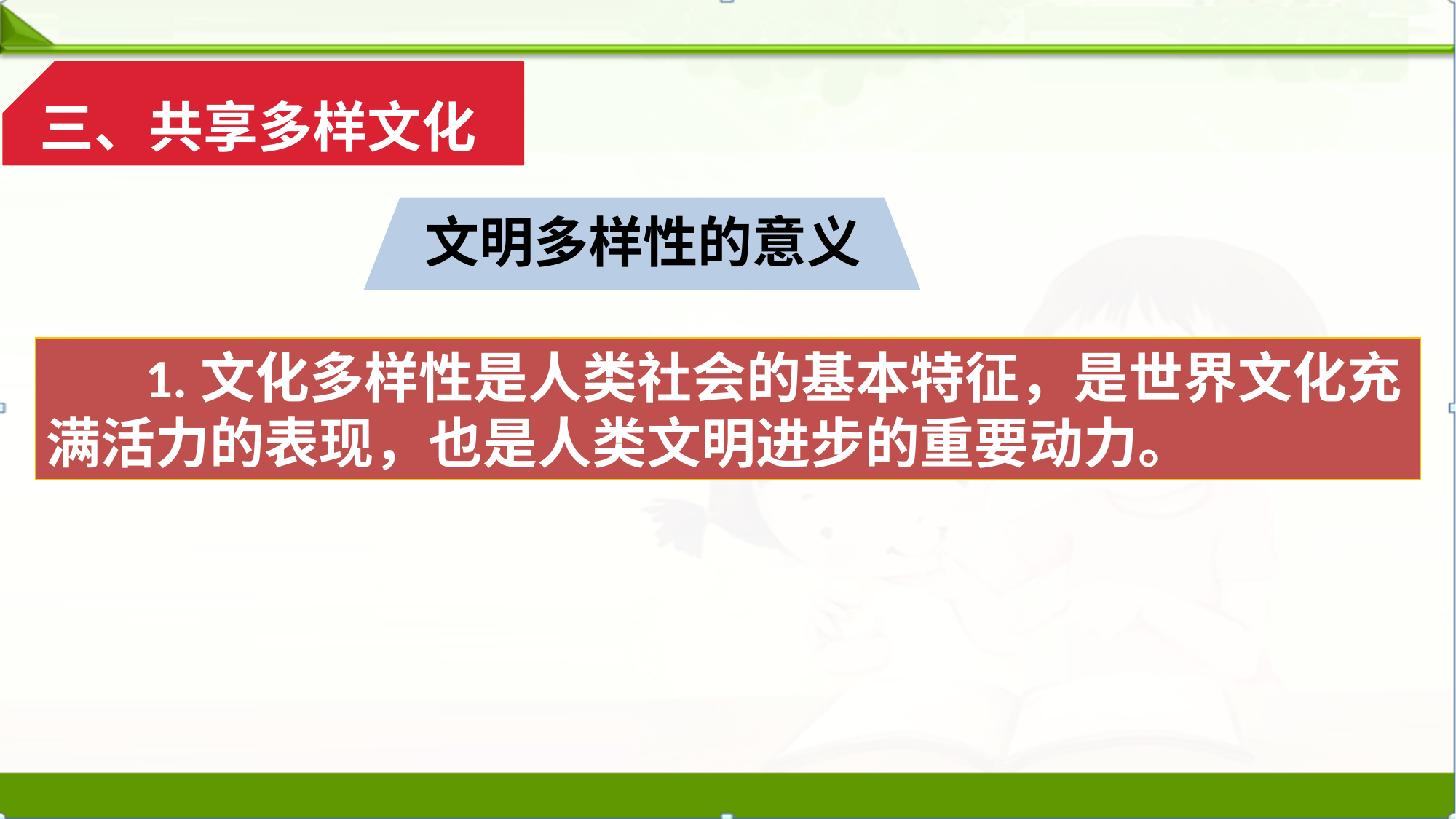

三、共享多样文化
 文明多样性的意义
        1.文化多样性是人类社会的基本特征，是世界文化充满活力的表现，也是人类文明进步的重要动力。